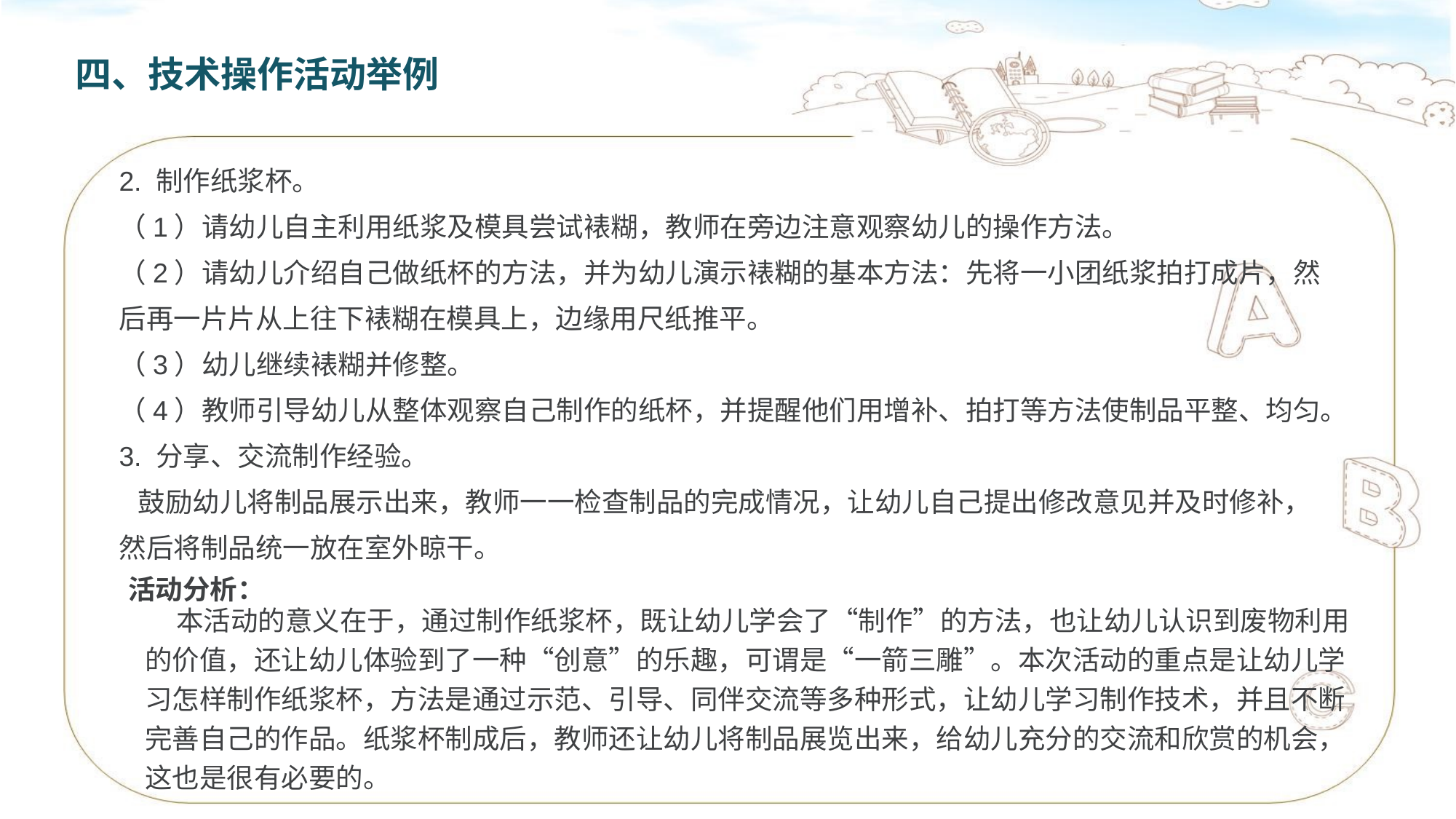

四、技术操作活动举例
2. 制作纸浆杯。
（1）请幼儿自主利用纸浆及模具尝试裱糊，教师在旁边注意观察幼儿的操作方法。
（2）请幼儿介绍自己做纸杯的方法，并为幼儿演示裱糊的基本方法：先将一小团纸浆拍打成片，然后再一片片从上往下裱糊在模具上，边缘用尺纸推平。
（3）幼儿继续裱糊并修整。
（4）教师引导幼儿从整体观察自己制作的纸杯，并提醒他们用增补、拍打等方法使制品平整、均匀。
3. 分享、交流制作经验。
  鼓励幼儿将制品展示出来，教师一一检查制品的完成情况，让幼儿自己提出修改意见并及时修补，然后将制品统一放在室外晾干。
活动分析：
    本活动的意义在于，通过制作纸浆杯，既让幼儿学会了“制作”的方法，也让幼儿认识到废物利用的价值，还让幼儿体验到了一种“创意”的乐趣，可谓是“一箭三雕”。本次活动的重点是让幼儿学习怎样制作纸浆杯，方法是通过示范、引导、同伴交流等多种形式，让幼儿学习制作技术，并且不断完善自己的作品。纸浆杯制成后，教师还让幼儿将制品展览出来，给幼儿充分的交流和欣赏的机会，这也是很有必要的。